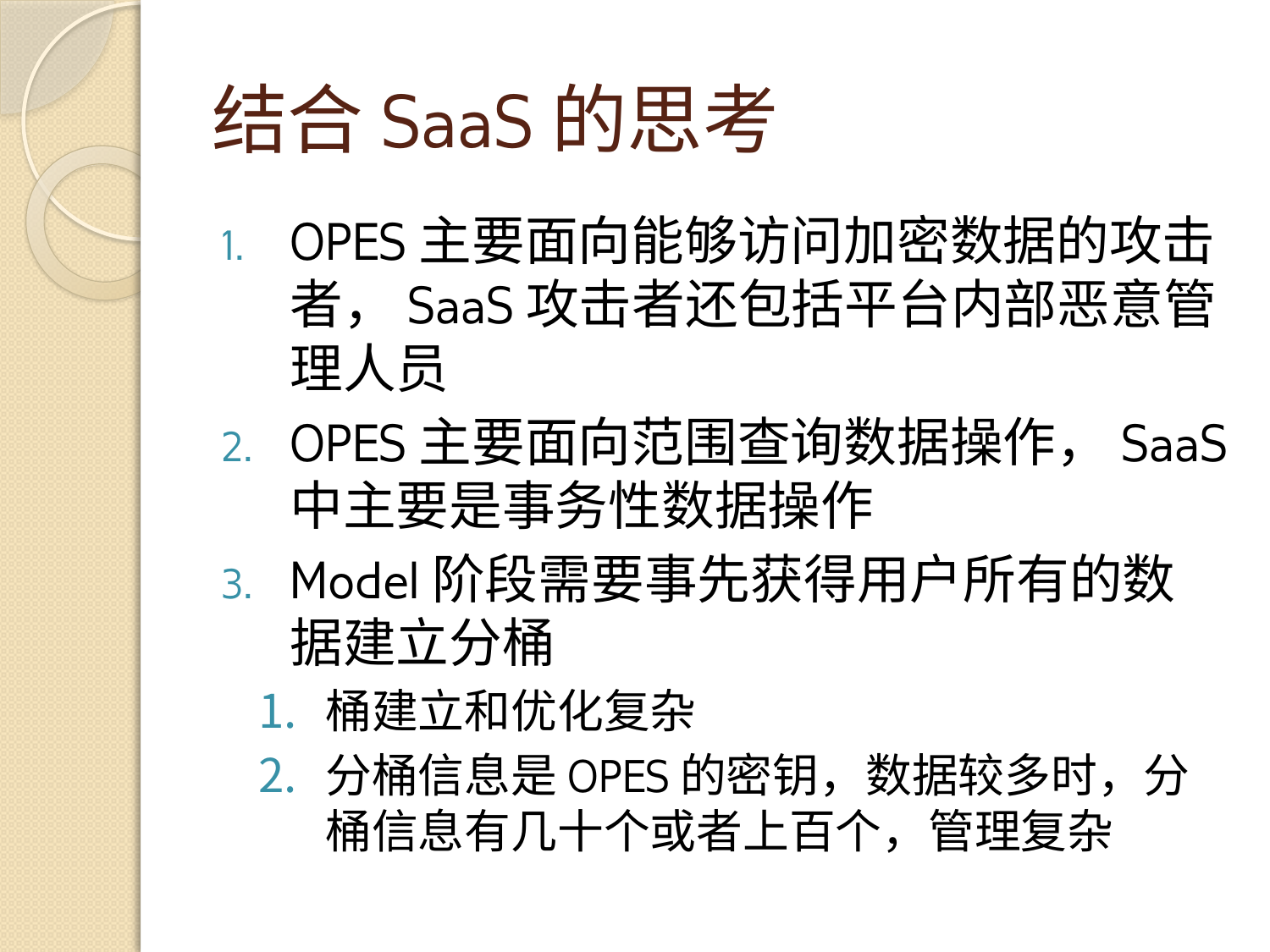

# 结合SaaS的思考
OPES主要面向能够访问加密数据的攻击者，SaaS攻击者还包括平台内部恶意管理人员
OPES主要面向范围查询数据操作，SaaS中主要是事务性数据操作
Model阶段需要事先获得用户所有的数据建立分桶
桶建立和优化复杂
分桶信息是OPES的密钥，数据较多时，分桶信息有几十个或者上百个，管理复杂